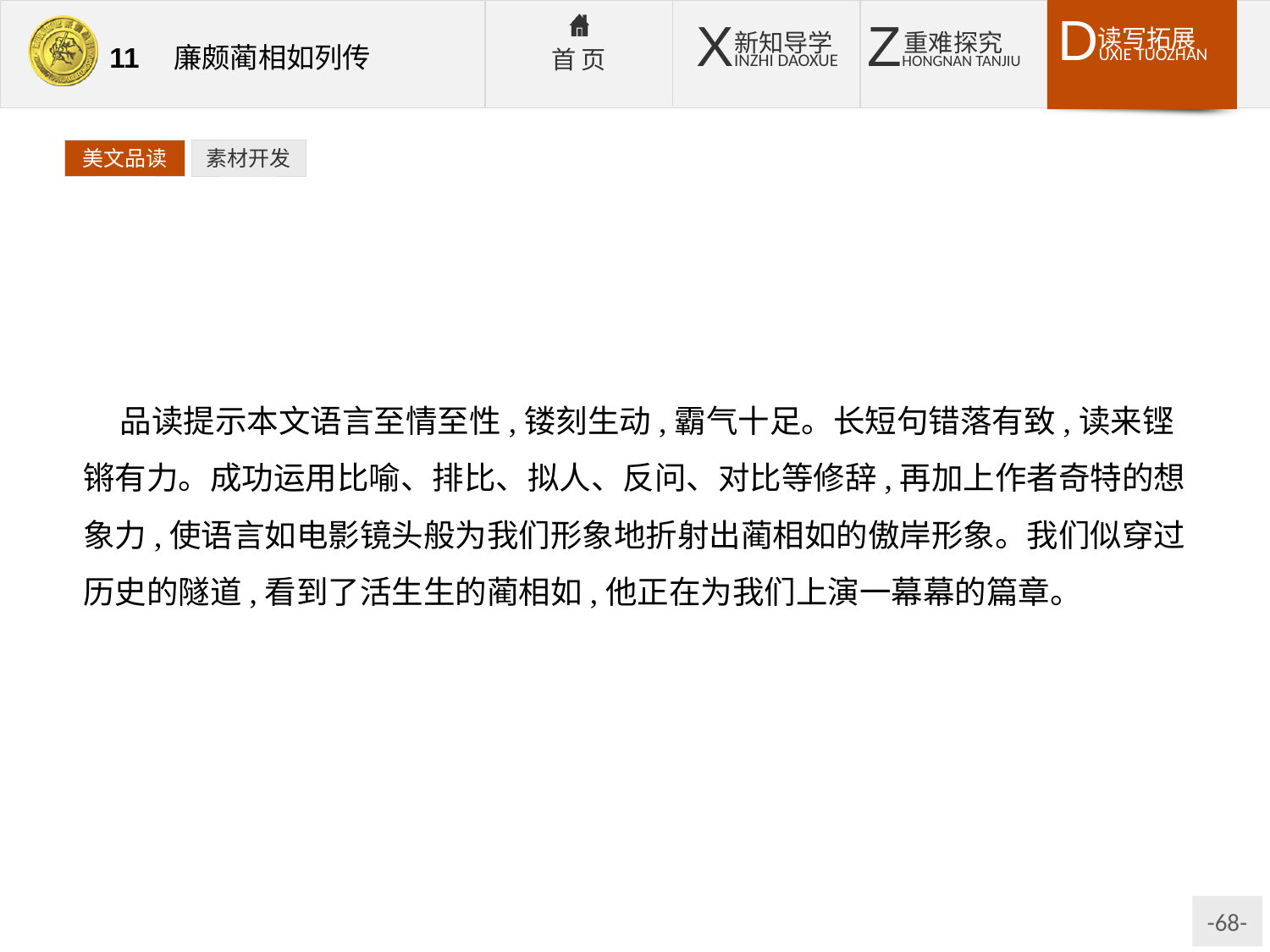

美文品读
素材开发
品读提示本文语言至情至性,镂刻生动,霸气十足。长短句错落有致,读来铿锵有力。成功运用比喻、排比、拟人、反问、对比等修辞,再加上作者奇特的想象力,使语言如电影镜头般为我们形象地折射出蔺相如的傲岸形象。我们似穿过历史的隧道,看到了活生生的蔺相如,他正在为我们上演一幕幕的篇章。